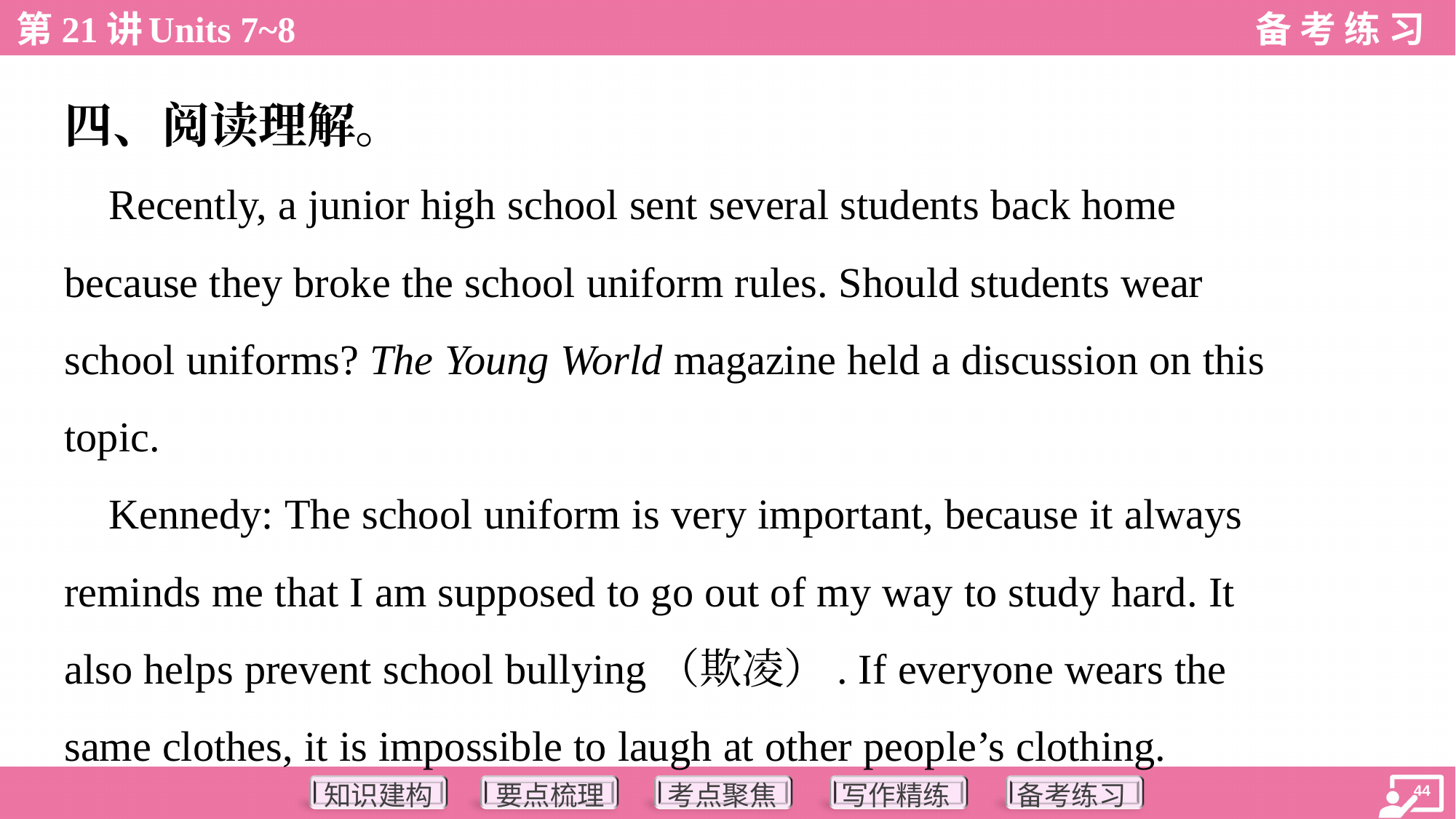

四、阅读理解。
    Recently, a junior high school sent several students back home
because they broke the school uniform rules. Should students wear
school uniforms? The Young World magazine held a discussion on this
topic.
    Kennedy: The school uniform is very important, because it always
reminds me that I am supposed to go out of my way to study hard. It
also helps prevent school bullying（欺凌）. If everyone wears the
same clothes, it is impossible to laugh at other people’s clothing.